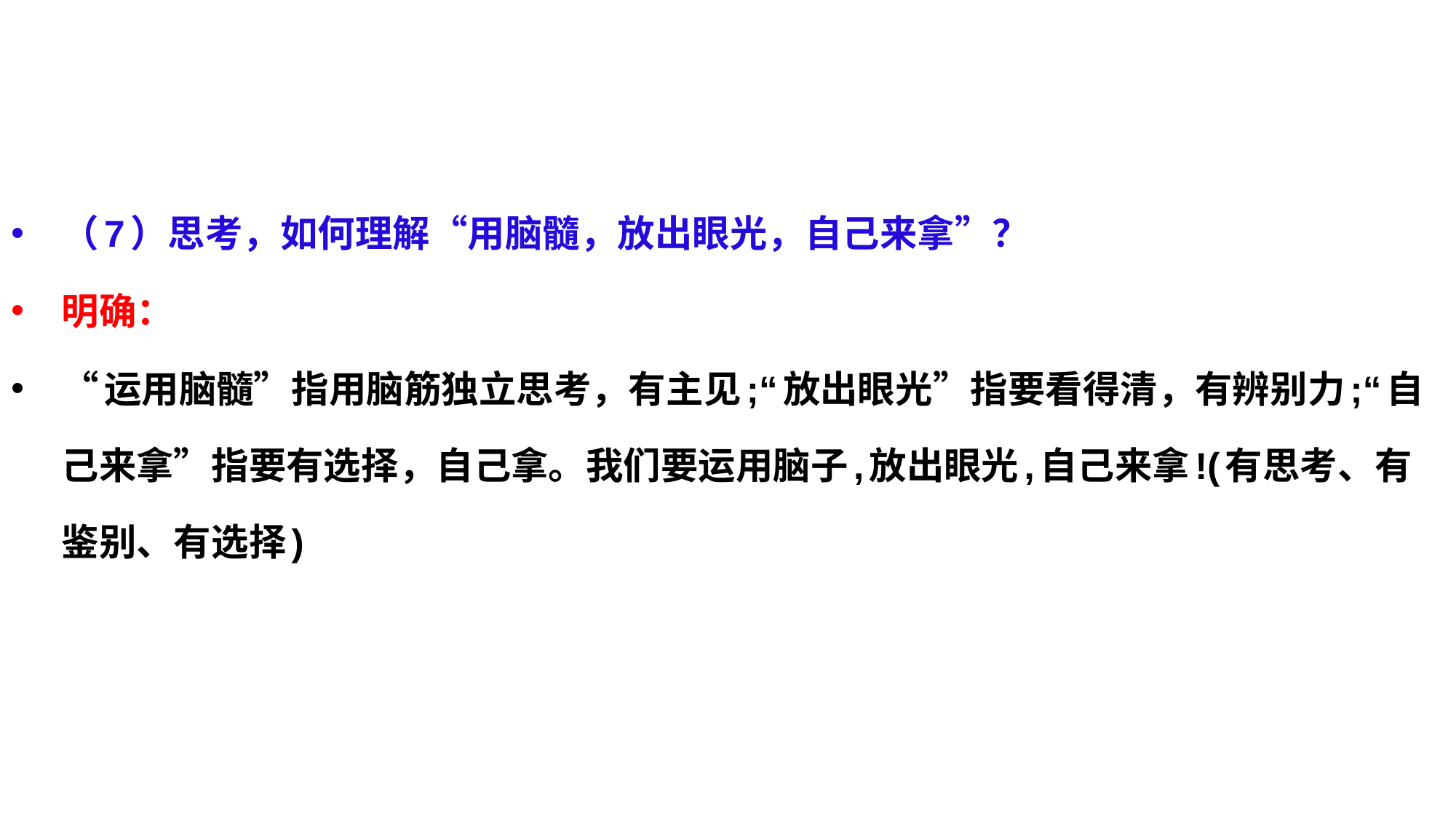

（7）思考，如何理解“用脑髓，放出眼光，自己来拿”？
明确：
“运用脑髓”指用脑筋独立思考，有主见;“放出眼光”指要看得清，有辨别力;“自己来拿”指要有选择，自己拿。我们要运用脑子,放出眼光,自己来拿!(有思考、有鉴别、有选择)